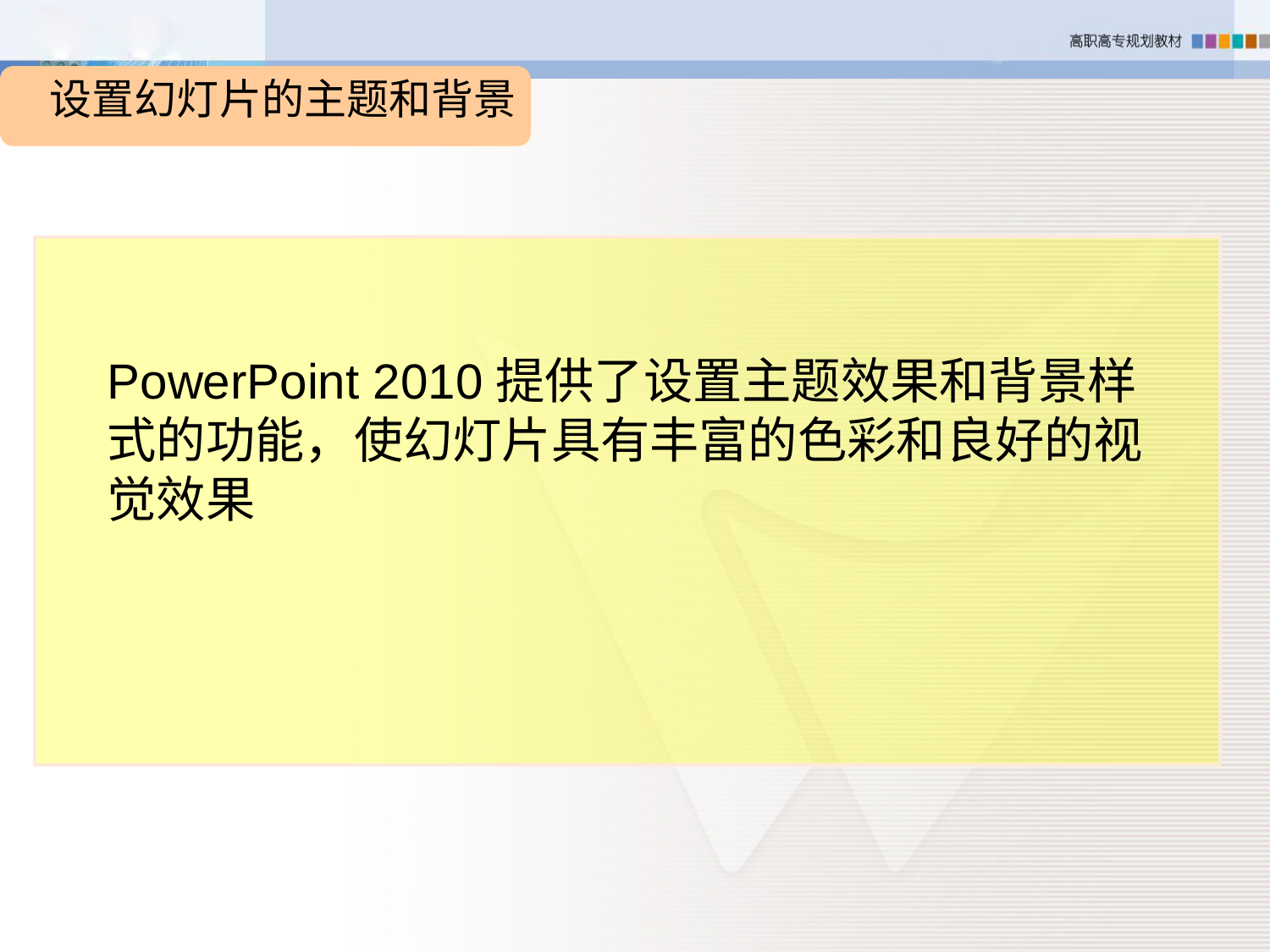

设置幻灯片的主题和背景

PowerPoint 2010提供了设置主题效果和背景样式的功能，使幻灯片具有丰富的色彩和良好的视觉效果